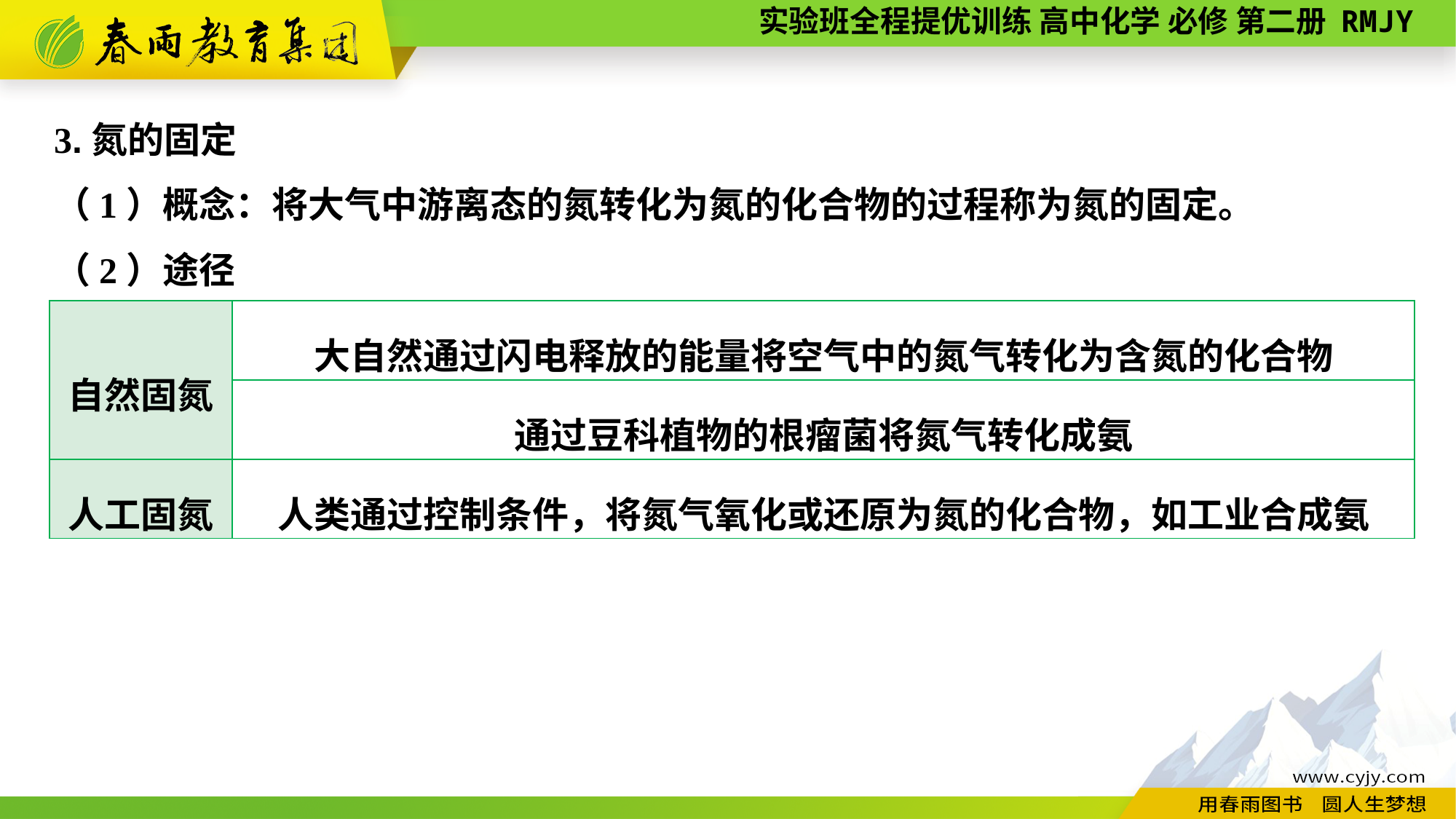

3.氮的固定
（1）概念：将大气中游离态的氮转化为氮的化合物的过程称为氮的固定。
（2）途径
| 自然固氮 | 大自然通过闪电释放的能量将空气中的氮气转化为含氮的化合物 |
| --- | --- |
|  | 通过豆科植物的根瘤菌将氮气转化成氨 |
| 人工固氮 | 人类通过控制条件，将氮气氧化或还原为氮的化合物，如工业合成氨 |